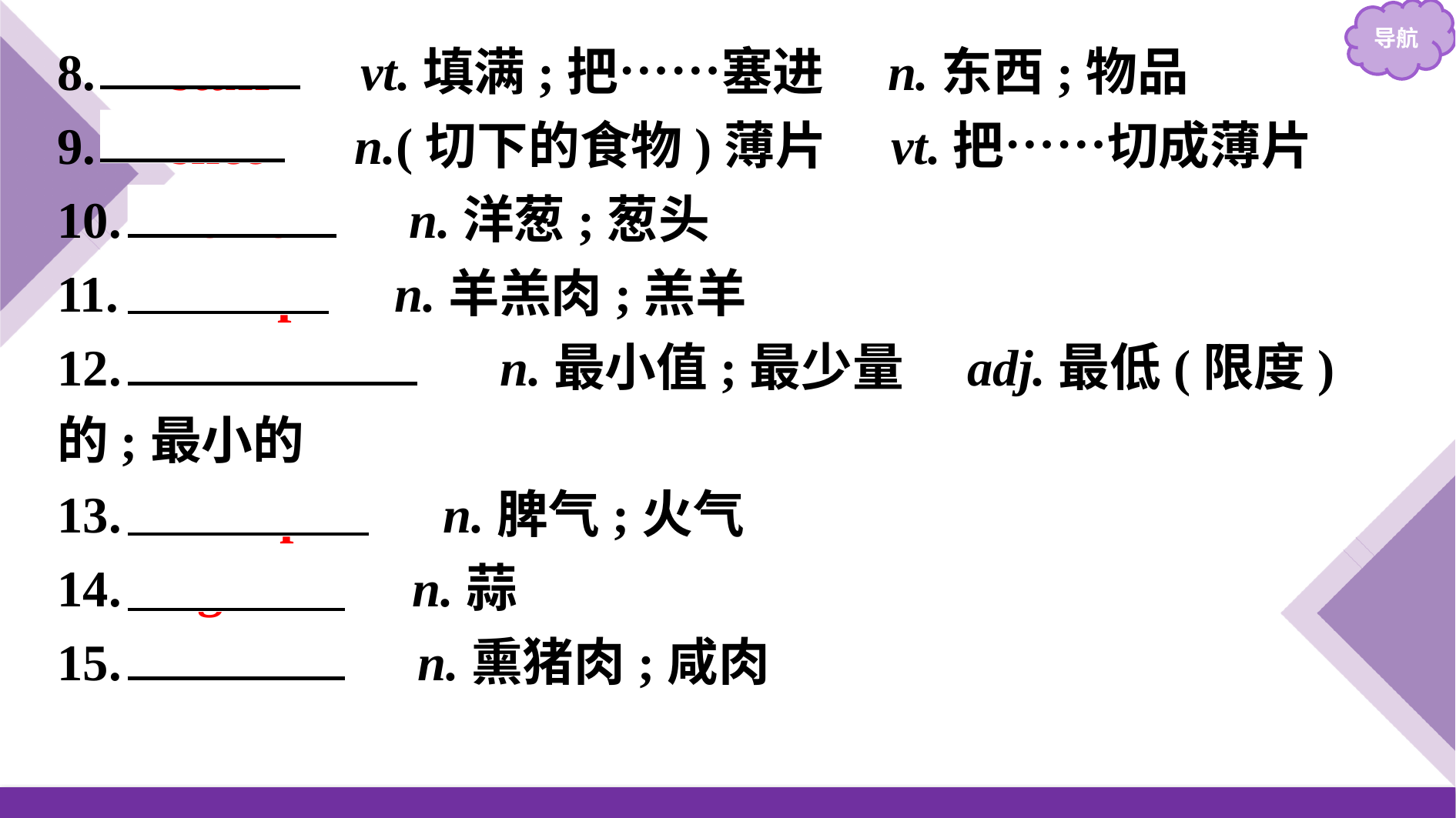

8.　stuff　 vt.填满;把……塞进　n.东西;物品
9.　slice　 n.(切下的食物)薄片　vt.把……切成薄片
10.　onion　 n.洋葱;葱头
11.　lamp　 n.羊羔肉;羔羊
12.　minimum　 n.最小值;最少量　adj.最低(限度)的;最小的
13.　temper　 n.脾气;火气
14.　garlic　 n.蒜
15.　bacon　 n.熏猪肉;咸肉